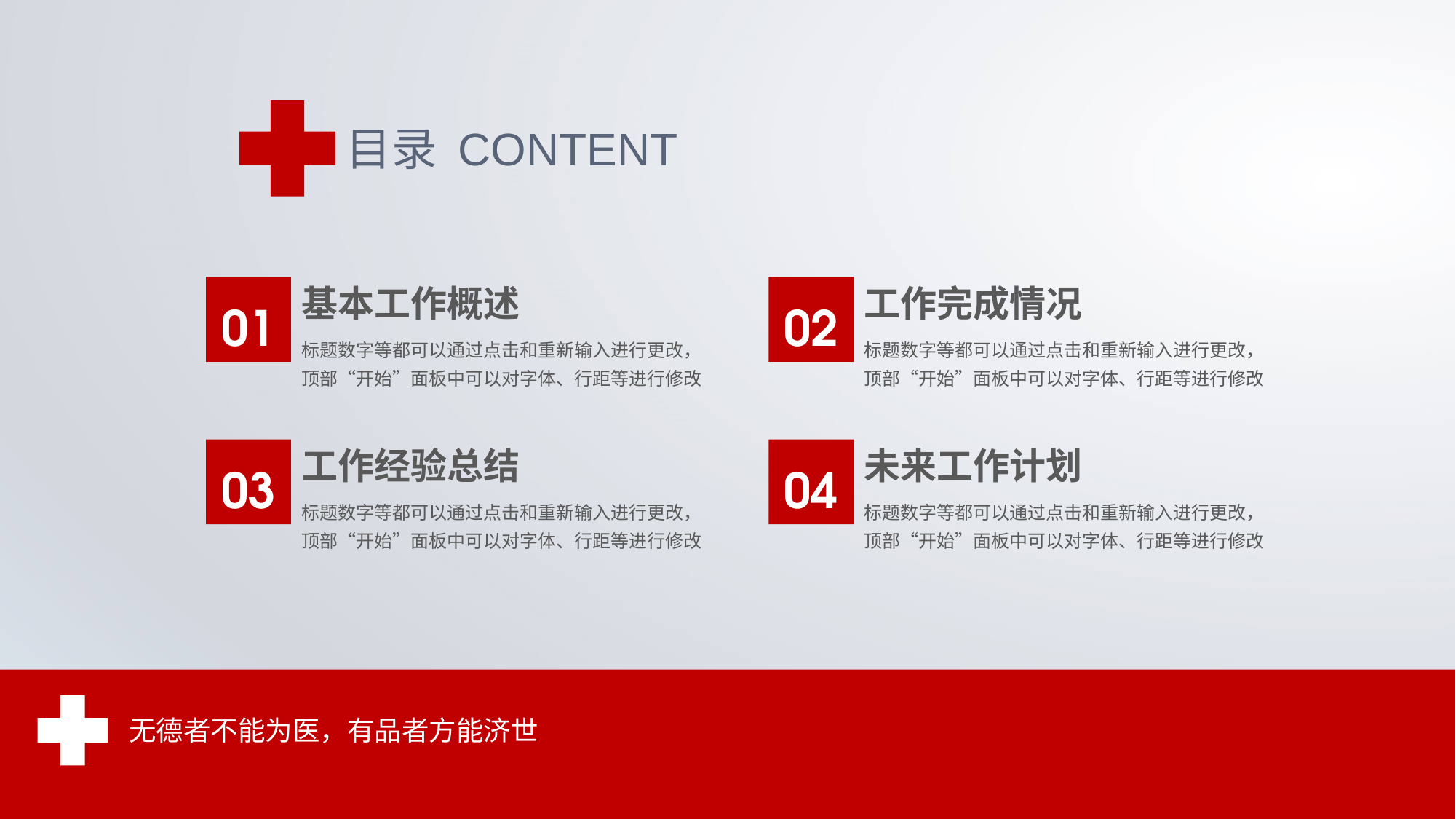

目录 CONTENT
01

基本工作概述
02

工作完成情况
标题数字等都可以通过点击和重新输入进行更改，顶部“开始”面板中可以对字体、行距等进行修改
标题数字等都可以通过点击和重新输入进行更改，顶部“开始”面板中可以对字体、行距等进行修改
03

工作经验总结
04

未来工作计划
标题数字等都可以通过点击和重新输入进行更改，顶部“开始”面板中可以对字体、行距等进行修改
标题数字等都可以通过点击和重新输入进行更改，顶部“开始”面板中可以对字体、行距等进行修改

无德者不能为医，有品者方能济世